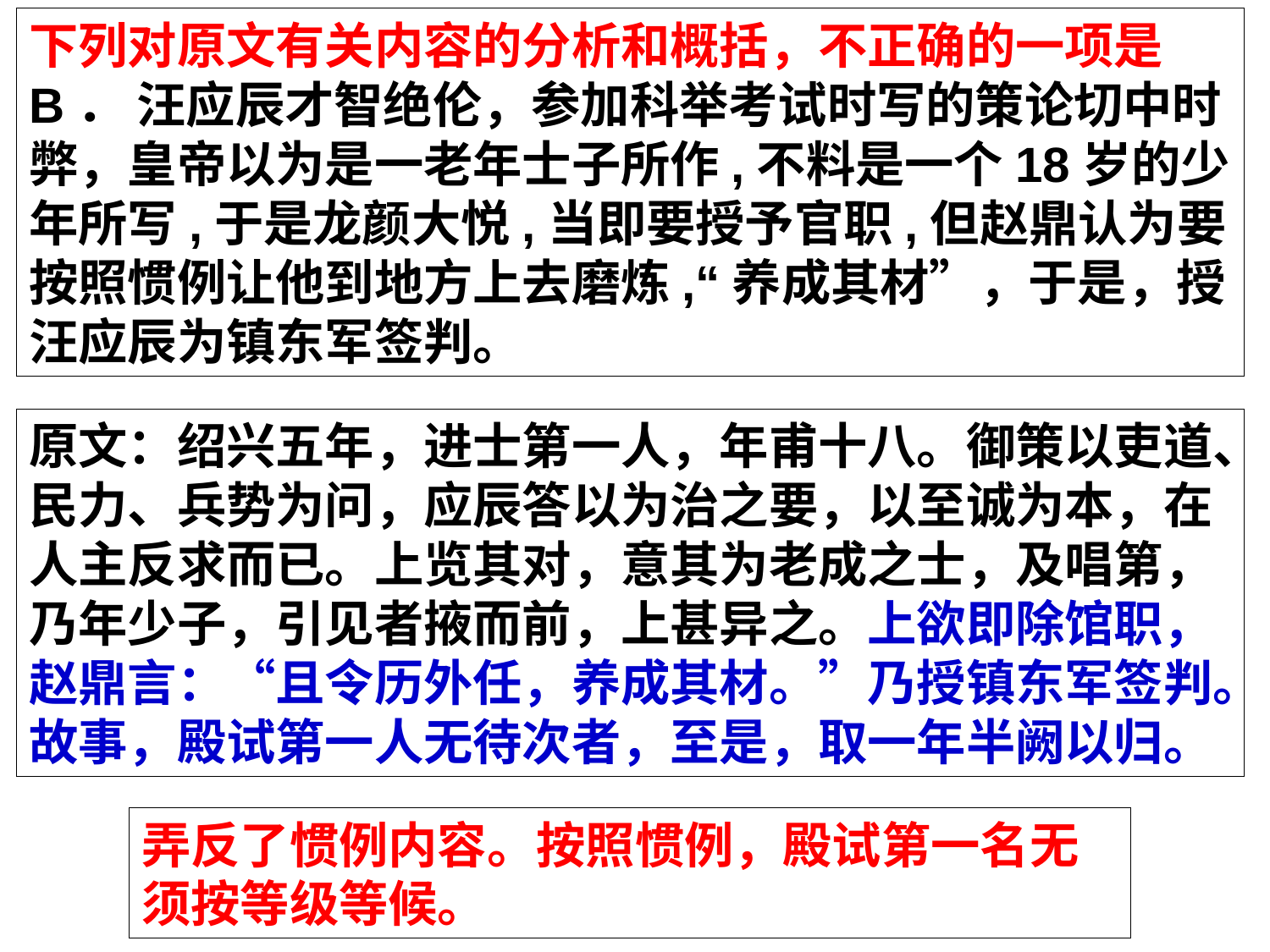

下列对原文有关内容的分析和概括，不正确的一项是
B． 汪应辰才智绝伦，参加科举考试时写的策论切中时弊，皇帝以为是一老年士子所作,不料是一个18岁的少年所写,于是龙颜大悦,当即要授予官职,但赵鼎认为要按照惯例让他到地方上去磨炼,“养成其材”，于是，授汪应辰为镇东军签判。
原文：绍兴五年，进士第一人，年甫十八。御策以吏道、民力、兵势为问，应辰答以为治之要，以至诚为本，在人主反求而已。上览其对，意其为老成之士，及唱第，乃年少子，引见者掖而前，上甚异之。上欲即除馆职，赵鼎言：“且令历外任，养成其材。”乃授镇东军签判。故事，殿试第一人无待次者，至是，取一年半阙以归。
弄反了惯例内容。按照惯例，殿试第一名无须按等级等候。